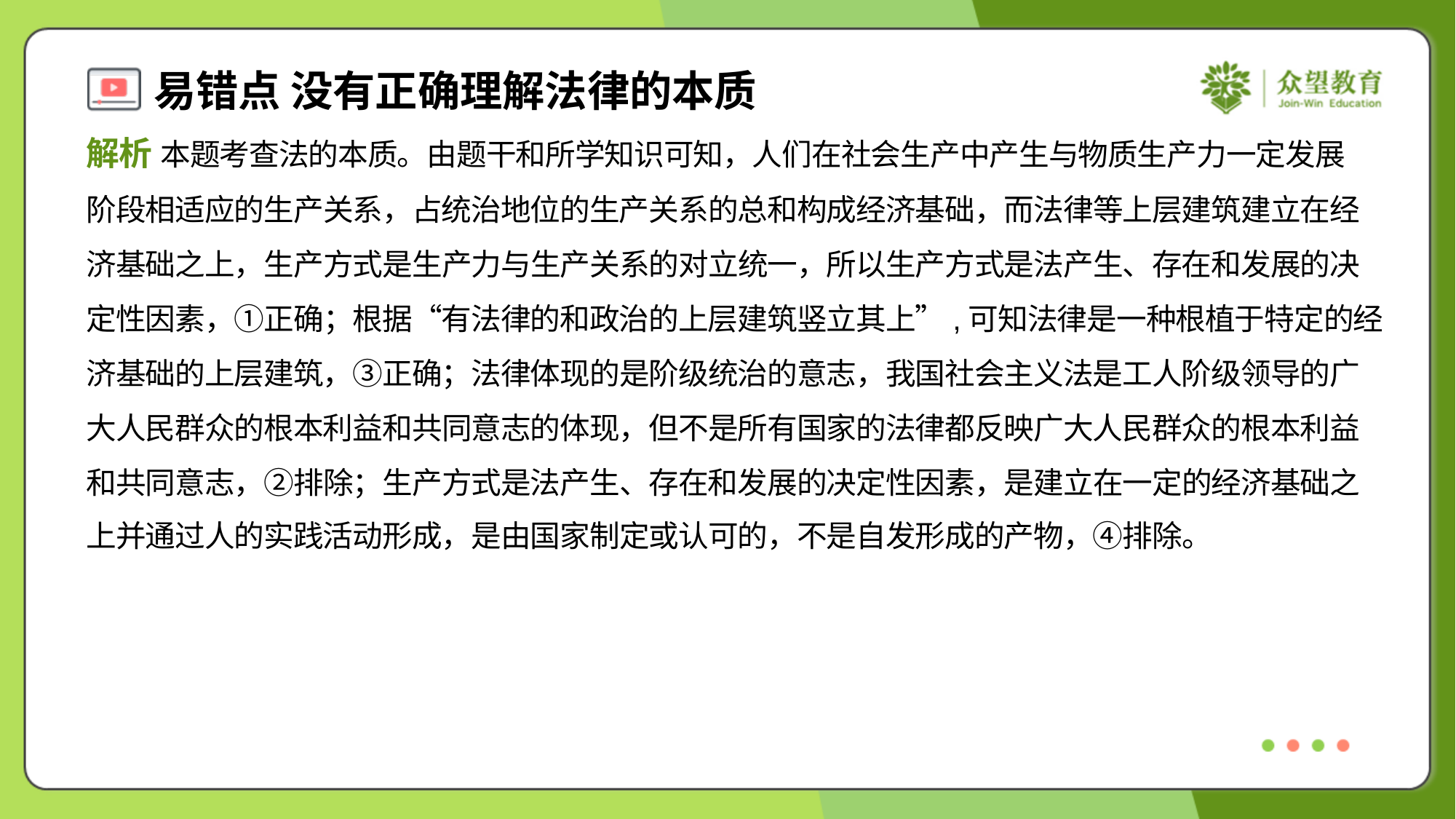

解析 本题考查法的本质。由题干和所学知识可知，人们在社会生产中产生与物质生产力一定发展
阶段相适应的生产关系，占统治地位的生产关系的总和构成经济基础，而法律等上层建筑建立在经
济基础之上，生产方式是生产力与生产关系的对立统一，所以生产方式是法产生、存在和发展的决
定性因素，①正确；根据“有法律的和政治的上层建筑竖立其上”,可知法律是一种根植于特定的经
济基础的上层建筑，③正确；法律体现的是阶级统治的意志，我国社会主义法是工人阶级领导的广
大人民群众的根本利益和共同意志的体现，但不是所有国家的法律都反映广大人民群众的根本利益
和共同意志，②排除；生产方式是法产生、存在和发展的决定性因素，是建立在一定的经济基础之
上并通过人的实践活动形成，是由国家制定或认可的，不是自发形成的产物，④排除。